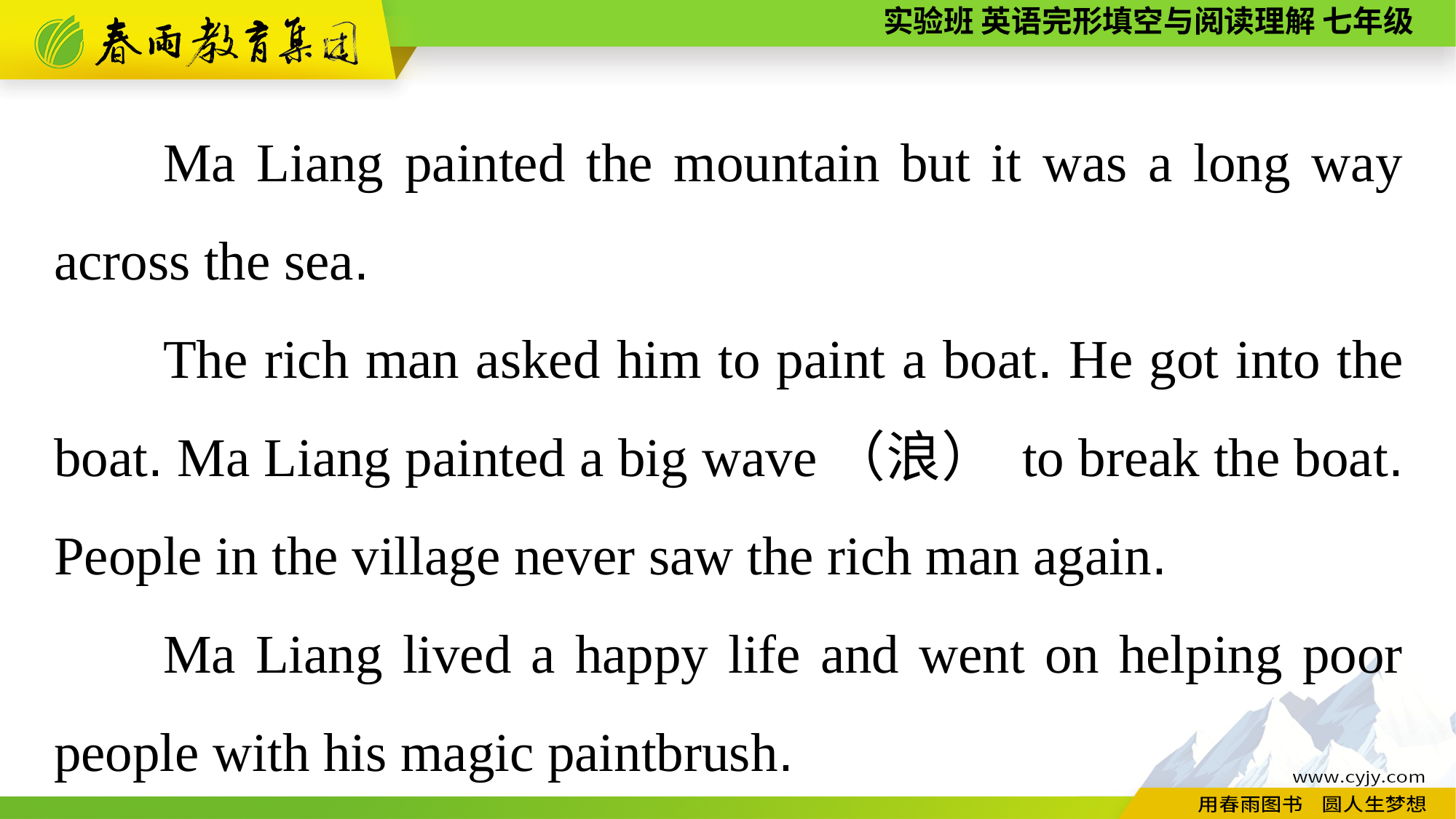

Ma Liang painted the mountain but it was a long way across the sea.
The rich man asked him to paint a boat. He got into the boat. Ma Liang painted a big wave（浪） to break the boat. People in the village never saw the rich man again.
Ma Liang lived a happy life and went on helping poor people with his magic paintbrush.